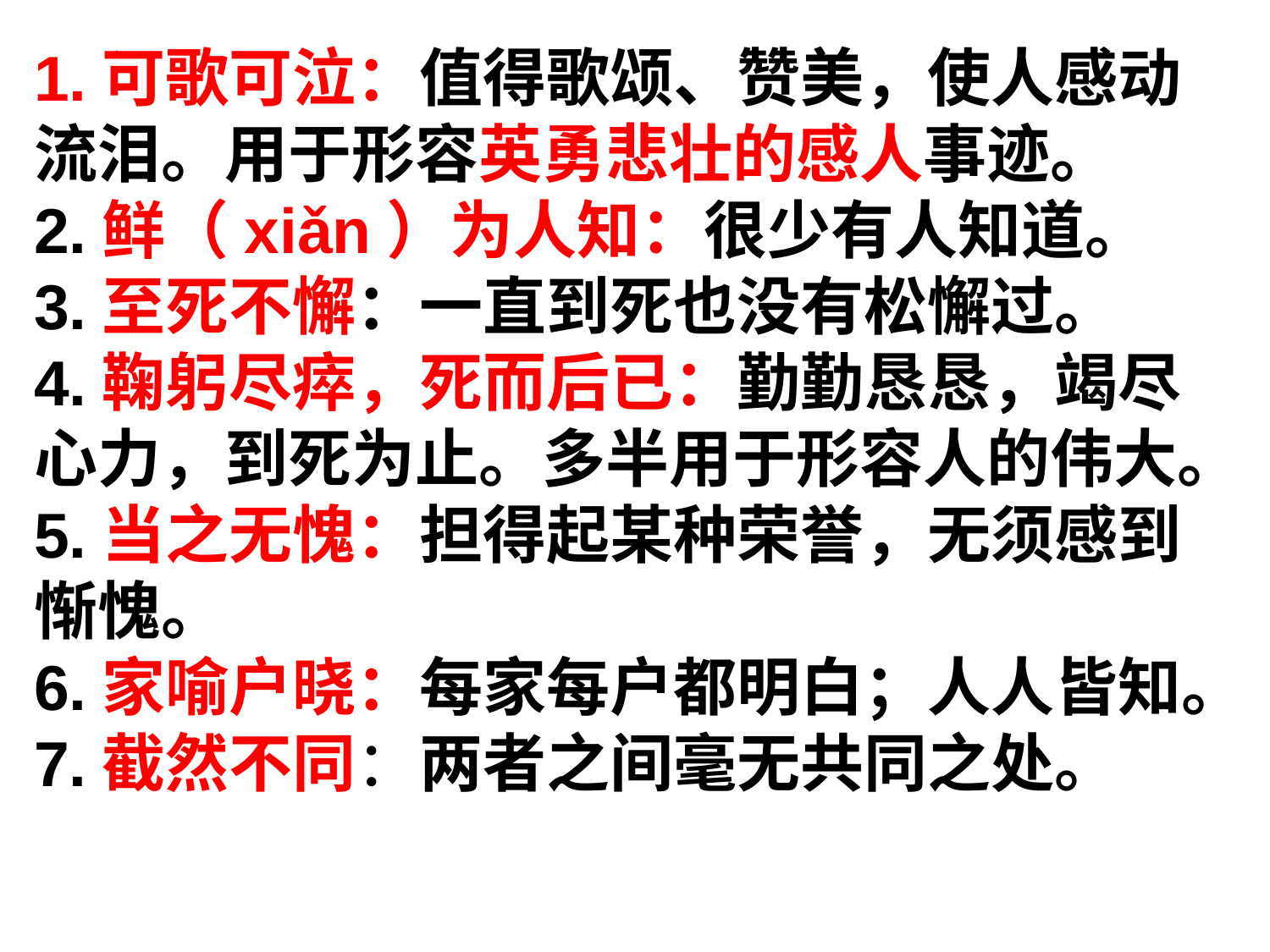

1.可歌可泣：值得歌颂、赞美，使人感动流泪。用于形容英勇悲壮的感人事迹。
2.鲜（xiǎn）为人知：很少有人知道。
3.至死不懈：一直到死也没有松懈过。
4.鞠躬尽瘁，死而后已：勤勤恳恳，竭尽心力，到死为止。多半用于形容人的伟大。
5.当之无愧：担得起某种荣誉，无须感到惭愧。
6.家喻户晓：每家每户都明白；人人皆知。
7.截然不同：两者之间毫无共同之处。
#